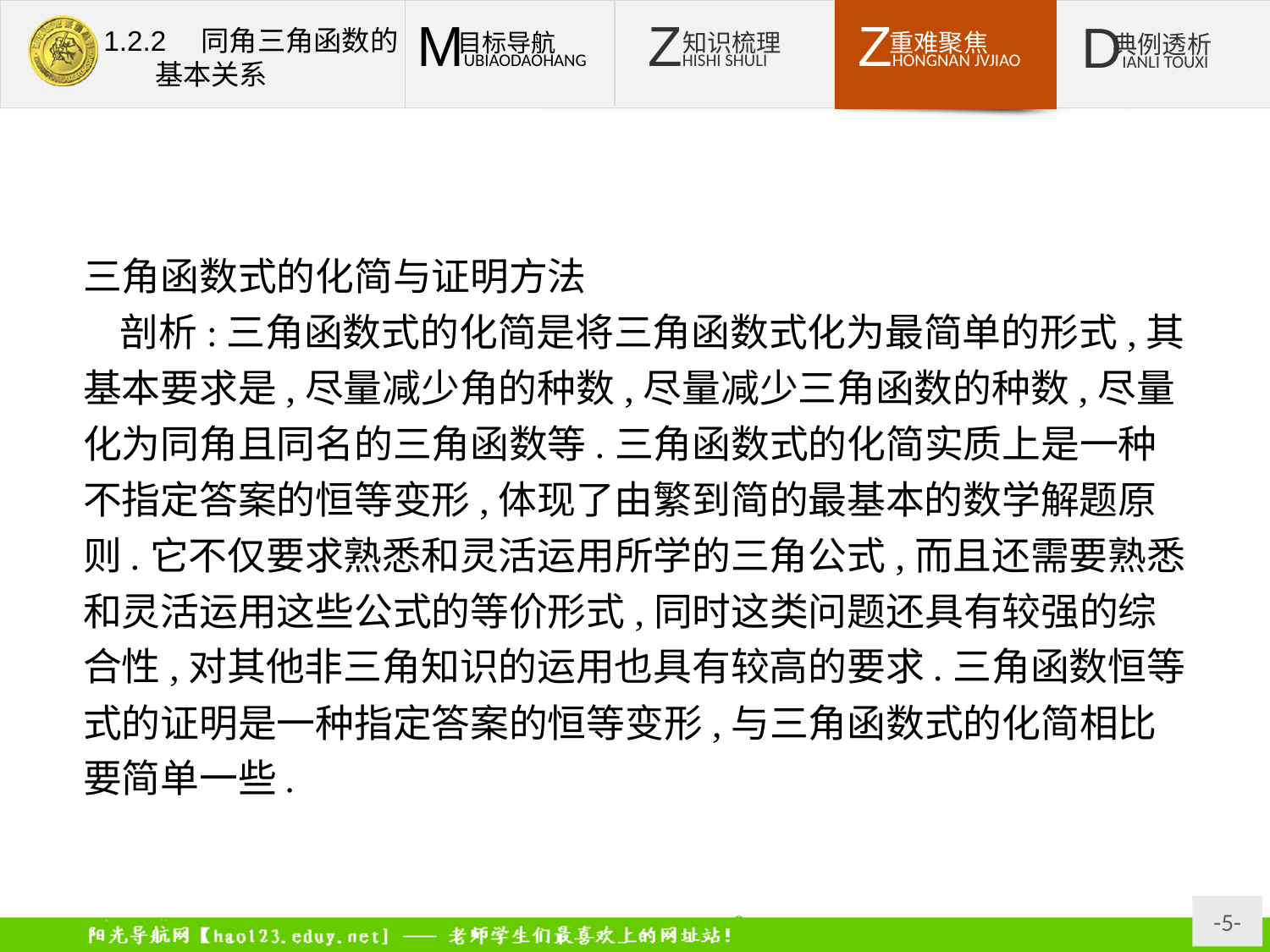

三角函数式的化简与证明方法
剖析:三角函数式的化简是将三角函数式化为最简单的形式,其基本要求是,尽量减少角的种数,尽量减少三角函数的种数,尽量化为同角且同名的三角函数等.三角函数式的化简实质上是一种不指定答案的恒等变形,体现了由繁到简的最基本的数学解题原则.它不仅要求熟悉和灵活运用所学的三角公式,而且还需要熟悉和灵活运用这些公式的等价形式,同时这类问题还具有较强的综合性,对其他非三角知识的运用也具有较高的要求.三角函数恒等式的证明是一种指定答案的恒等变形,与三角函数式的化简相比要简单一些.